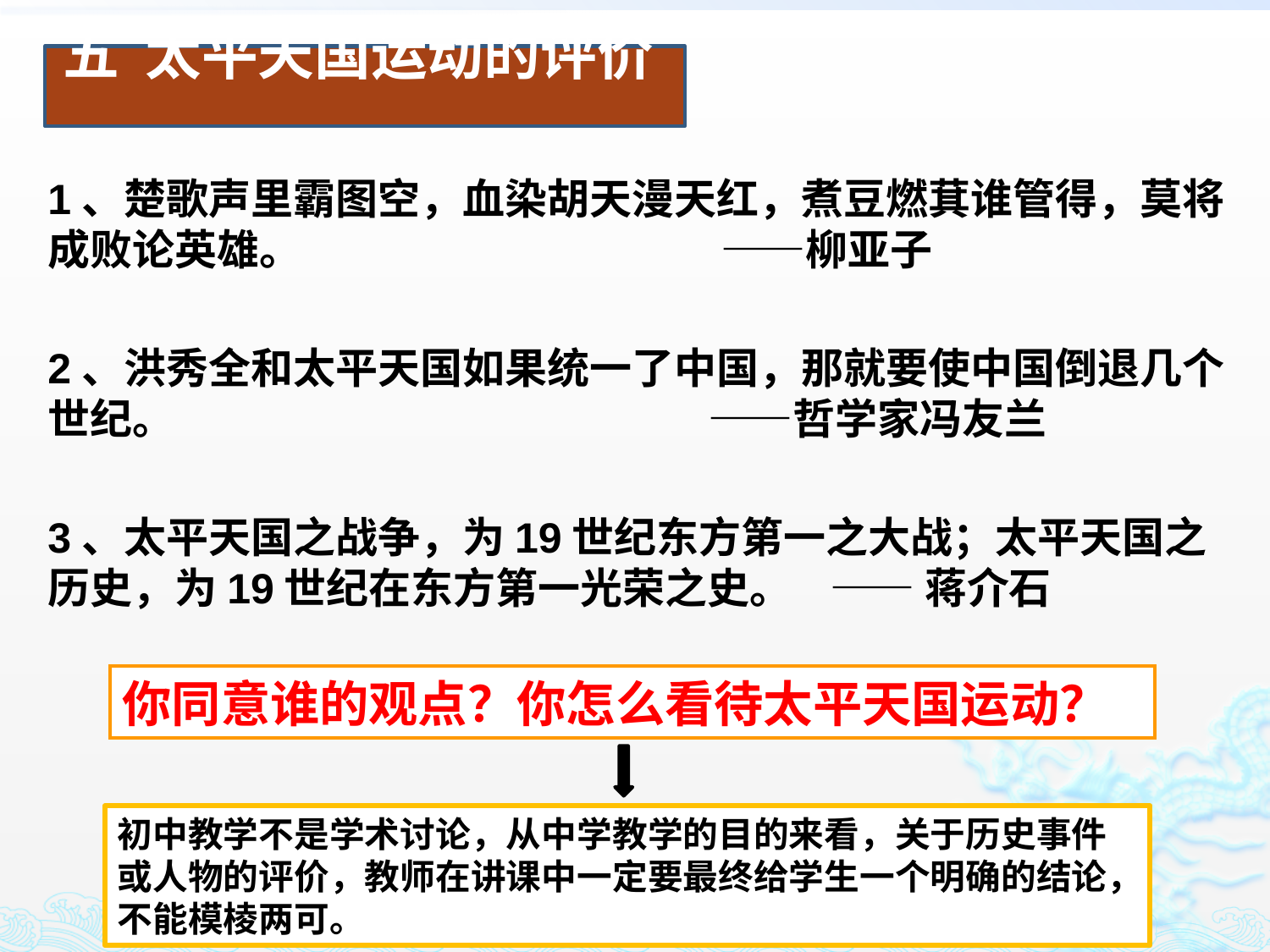

五  太平天国运动的评价
1、楚歌声里霸图空，血染胡天漫天红，煮豆燃萁谁管得，莫将成败论英雄。                                            ——柳亚子

2、洪秀全和太平天国如果统一了中国，那就要使中国倒退几个世纪。                                                        ——哲学家冯友兰

3、太平天国之战争，为19世纪东方第一之大战；太平天国之历史，为19世纪在东方第一光荣之史。    —— 蒋介石

你同意谁的观点？你怎么看待太平天国运动？

初中教学不是学术讨论，从中学教学的目的来看，关于历史事件或人物的评价，教师在讲课中一定要最终给学生一个明确的结论，不能模棱两可。